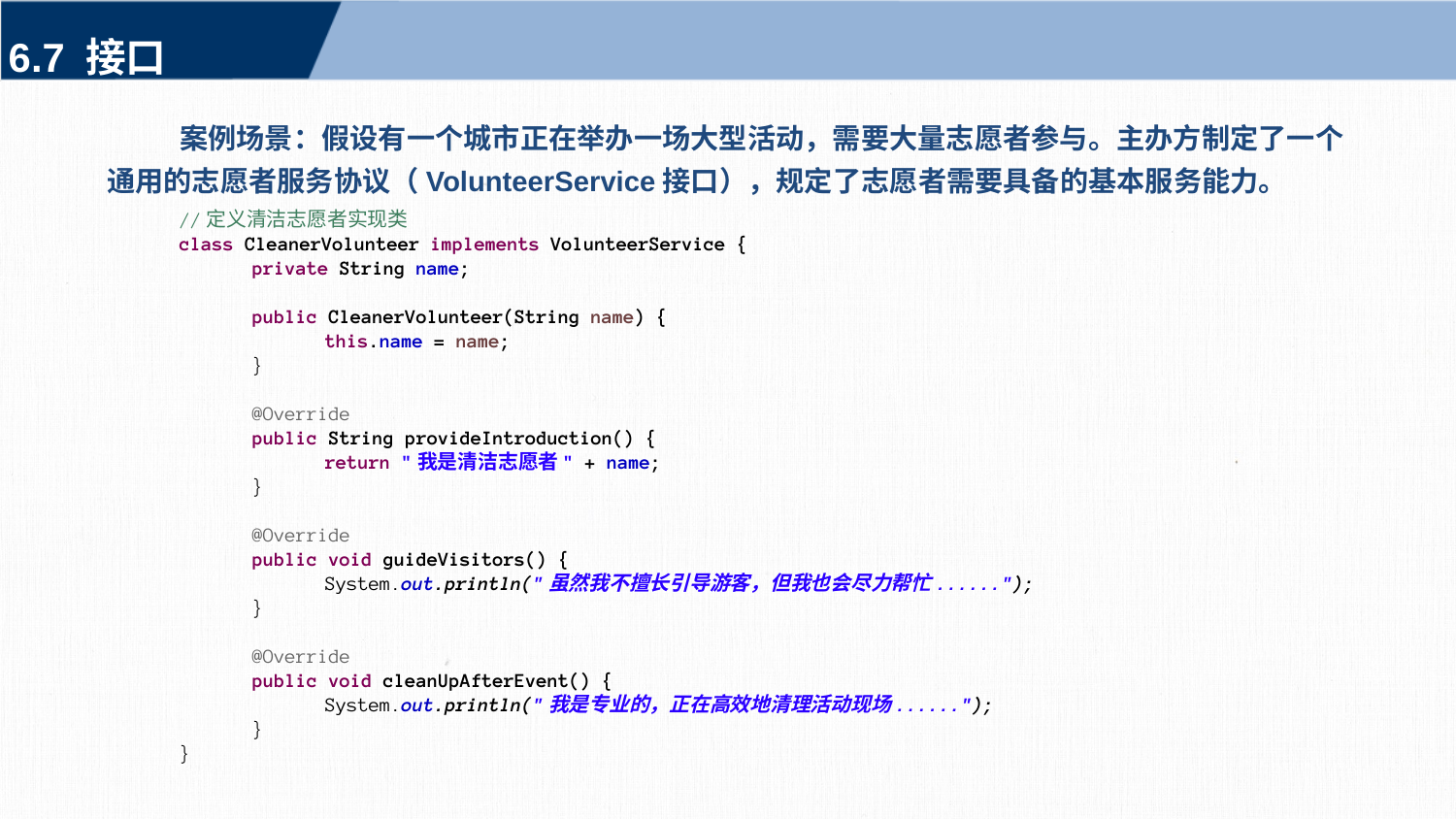

6.7 接口

案例场景：假设有一个城市正在举办一场大型活动，需要大量志愿者参与。主办方制定了一个通用的志愿者服务协议（VolunteerService接口），规定了志愿者需要具备的基本服务能力。
//定义清洁志愿者实现类
class CleanerVolunteer implements VolunteerService {
private String name;

public CleanerVolunteer(String name) {
this.name = name;
}

@Override
public String provideIntroduction() {
return "我是清洁志愿者" + name;
}

@Override
public void guideVisitors() {
System.out.println("虽然我不擅长引导游客，但我也会尽力帮忙......");
}

@Override
public void cleanUpAfterEvent() {
System.out.println("我是专业的，正在高效地清理活动现场......");
}
}